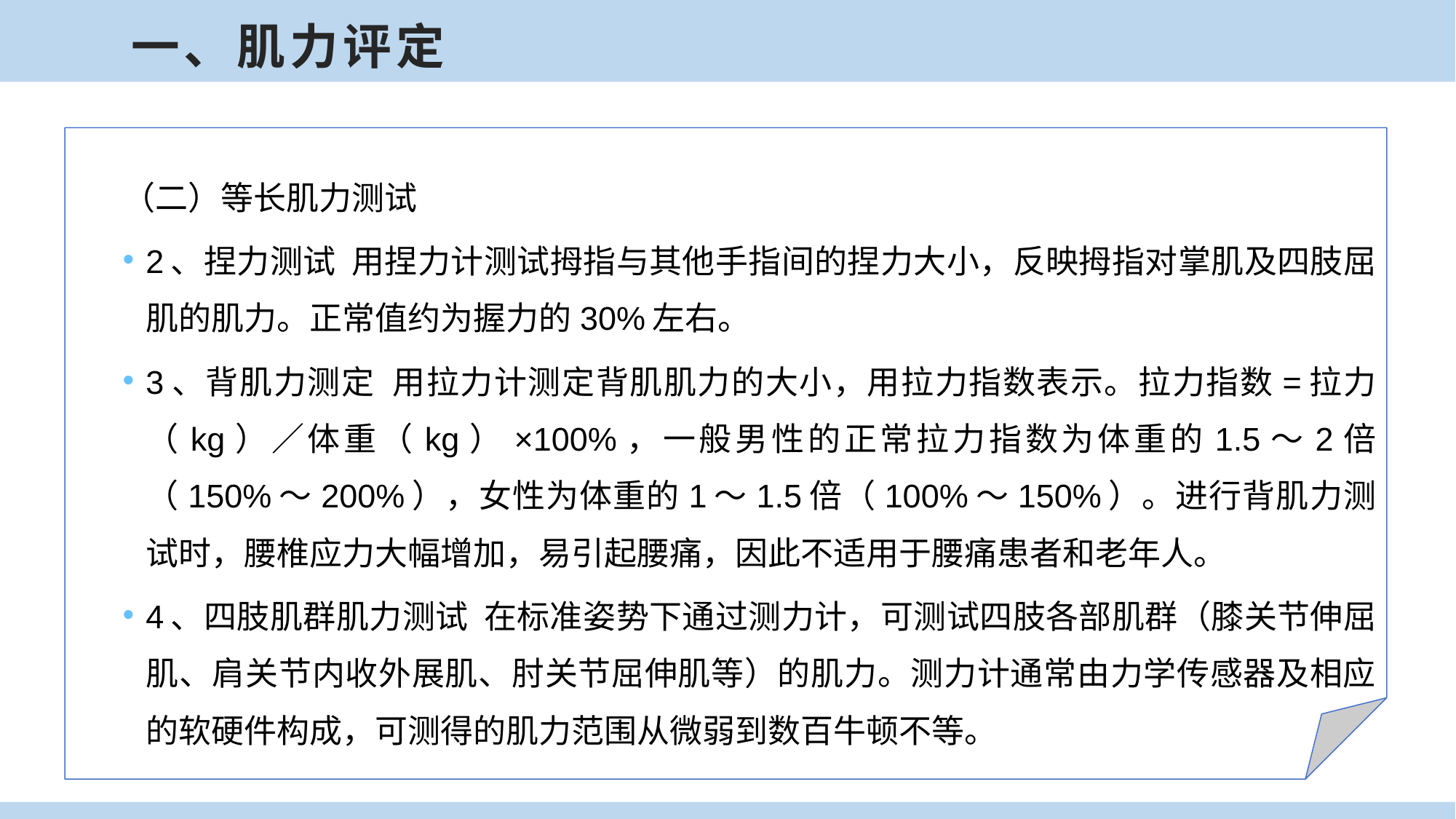

一、肌力评定

（二）等长肌力测试
2、捏力测试  用捏力计测试拇指与其他手指间的捏力大小，反映拇指对掌肌及四肢屈肌的肌力。正常值约为握力的30%左右。
3、背肌力测定  用拉力计测定背肌肌力的大小，用拉力指数表示。拉力指数=拉力（kg）／体重（kg）×100%，一般男性的正常拉力指数为体重的1.5～2倍（150%～200%），女性为体重的1～1.5倍（100%～150%）。进行背肌力测试时，腰椎应力大幅增加，易引起腰痛，因此不适用于腰痛患者和老年人。
4、四肢肌群肌力测试  在标准姿势下通过测力计，可测试四肢各部肌群（膝关节伸屈肌、肩关节内收外展肌、肘关节屈伸肌等）的肌力。测力计通常由力学传感器及相应的软硬件构成，可测得的肌力范围从微弱到数百牛顿不等。